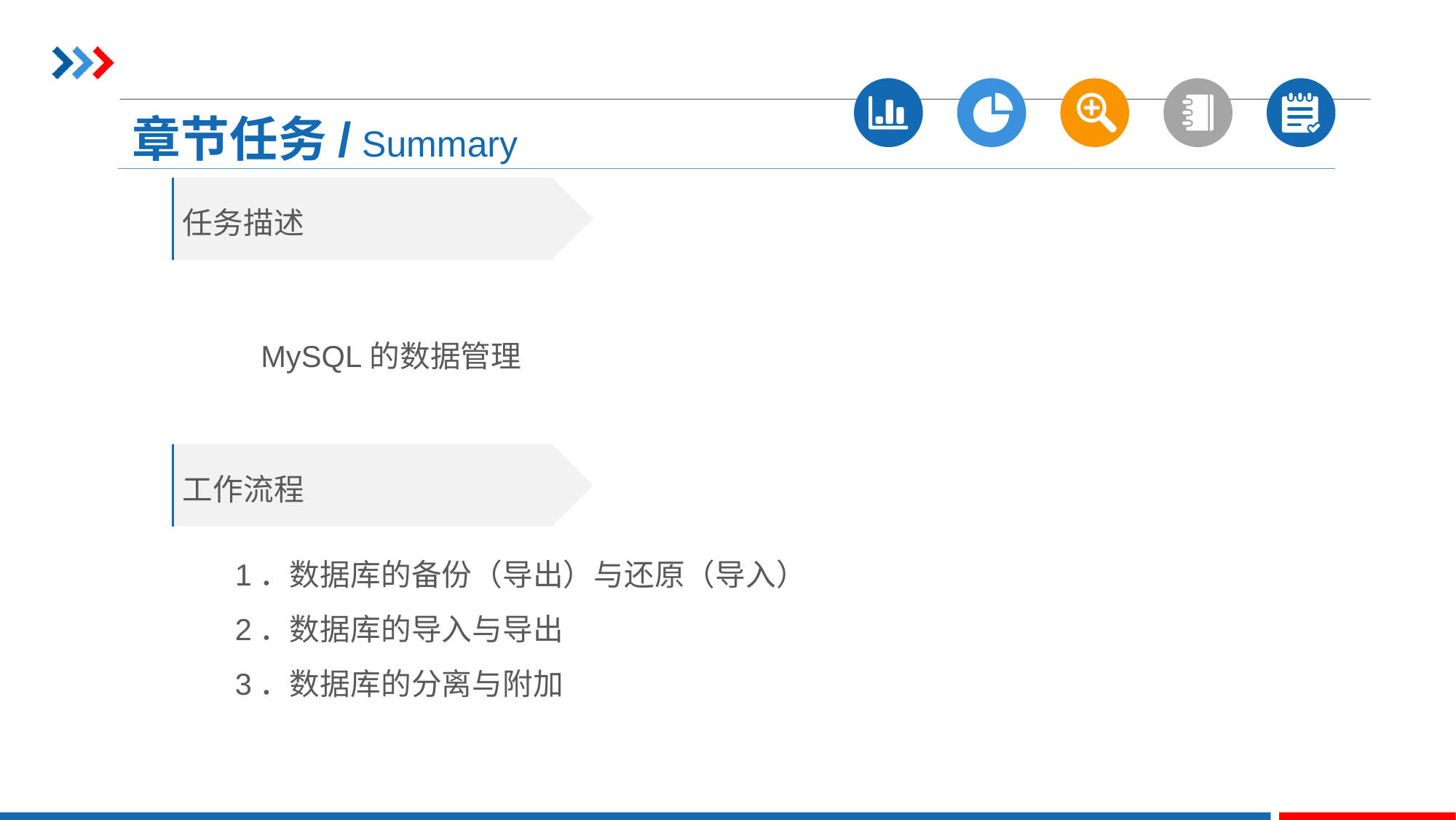

章节任务/ Summary
任务描述

MySQL的数据管理
工作流程

1．数据库的备份（导出）与还原（导入）
2．数据库的导入与导出
3．数据库的分离与附加